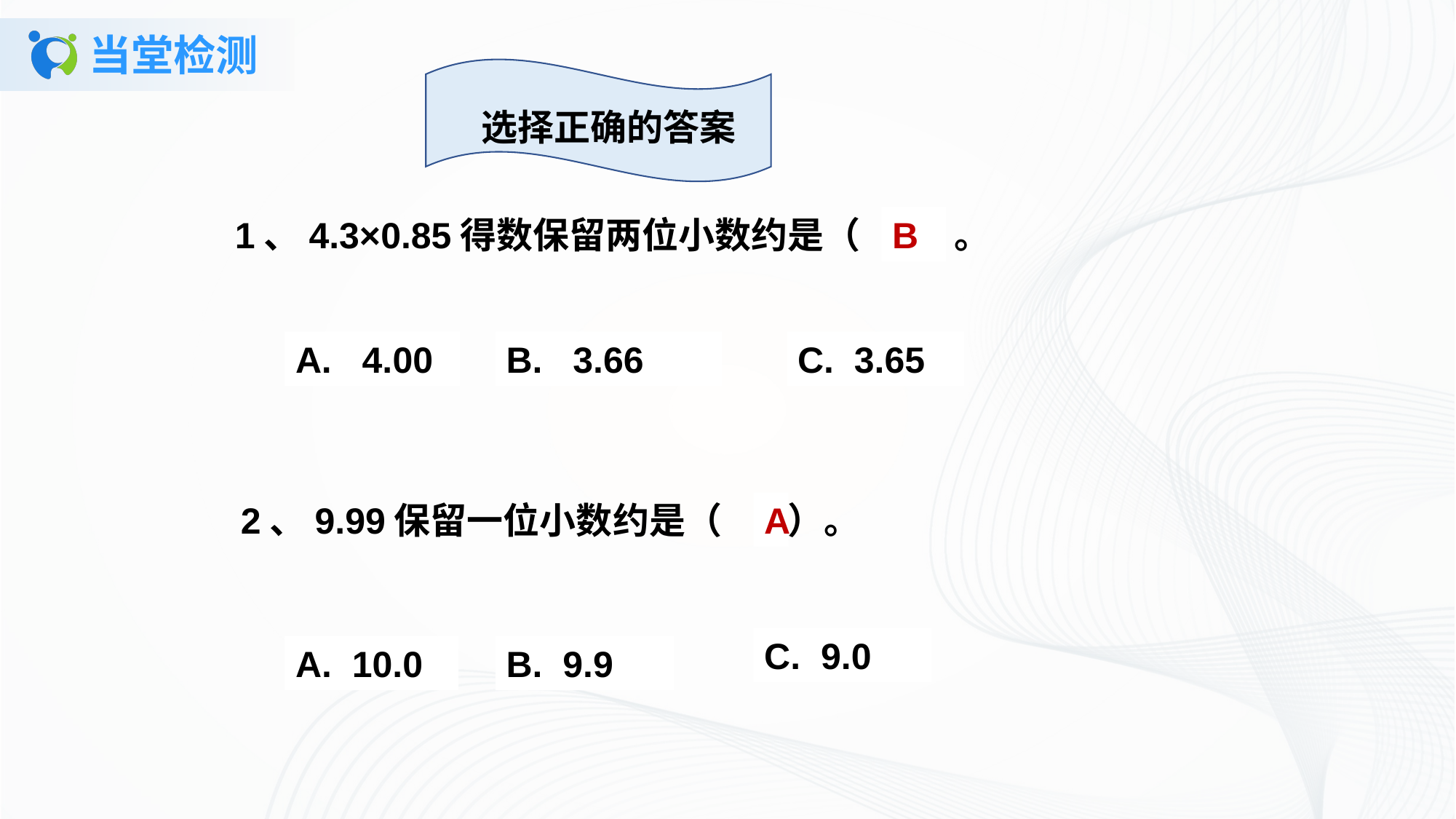

# 当堂检测

选择正确的答案
1、4.3×0.85得数保留两位小数约是（       ）。
B
A.   4.00
B.   3.66
C.  3.65
2、9.99保留一位小数约是（        ）。
A
C.  9.0
A.  10.0
B.  9.9